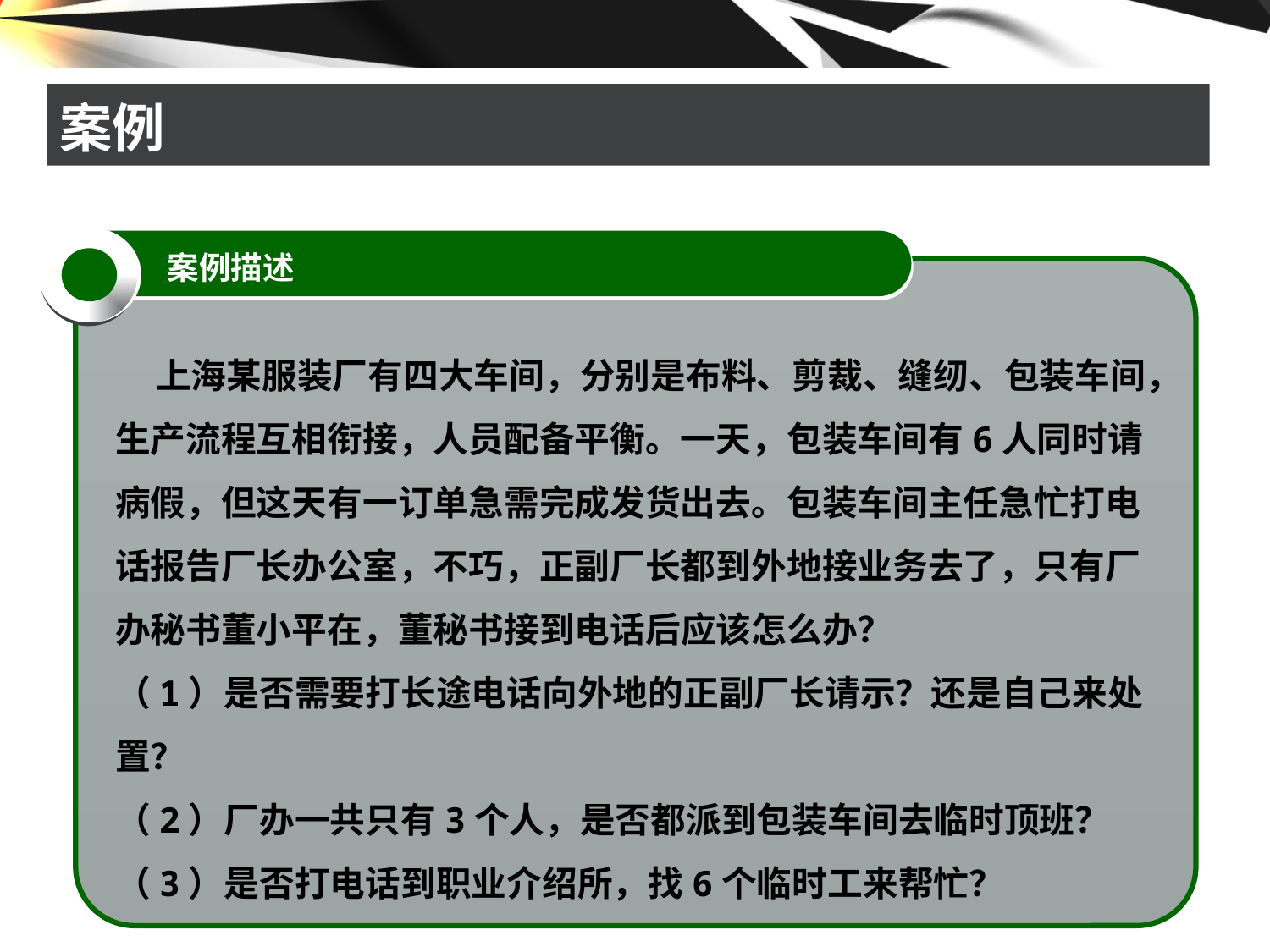

# 案例

案例描述

    上海某服装厂有四大车间，分别是布料、剪裁、缝纫、包装车间，生产流程互相衔接，人员配备平衡。一天，包装车间有6人同时请病假，但这天有一订单急需完成发货出去。包装车间主任急忙打电话报告厂长办公室，不巧，正副厂长都到外地接业务去了，只有厂办秘书董小平在，董秘书接到电话后应该怎么办？
（1）是否需要打长途电话向外地的正副厂长请示？还是自己来处置？
（2）厂办一共只有3个人，是否都派到包装车间去临时顶班？
（3）是否打电话到职业介绍所，找6个临时工来帮忙？